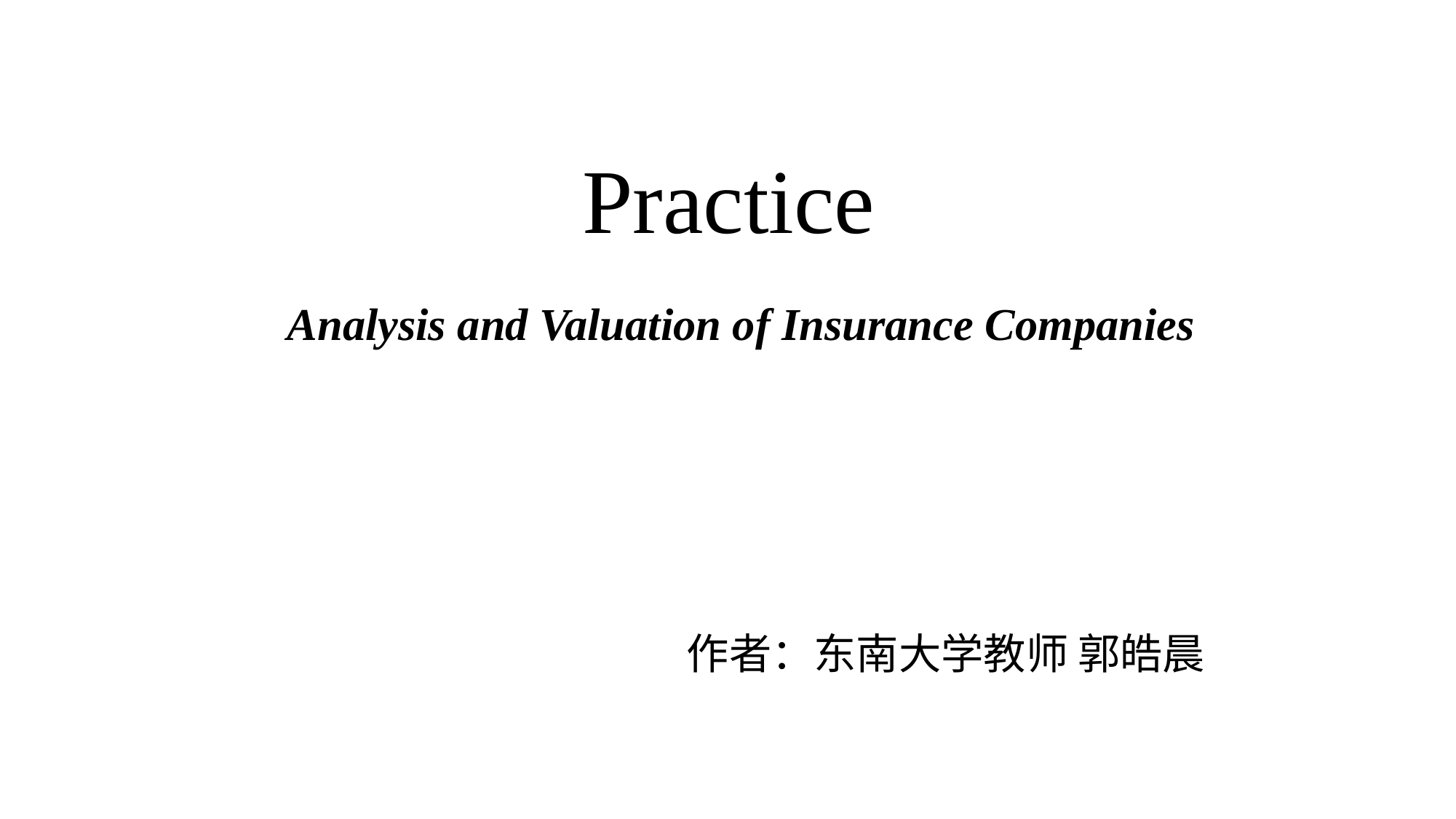

# Practice
Analysis and Valuation of Insurance Companies

作者：东南大学教师 郭皓晨